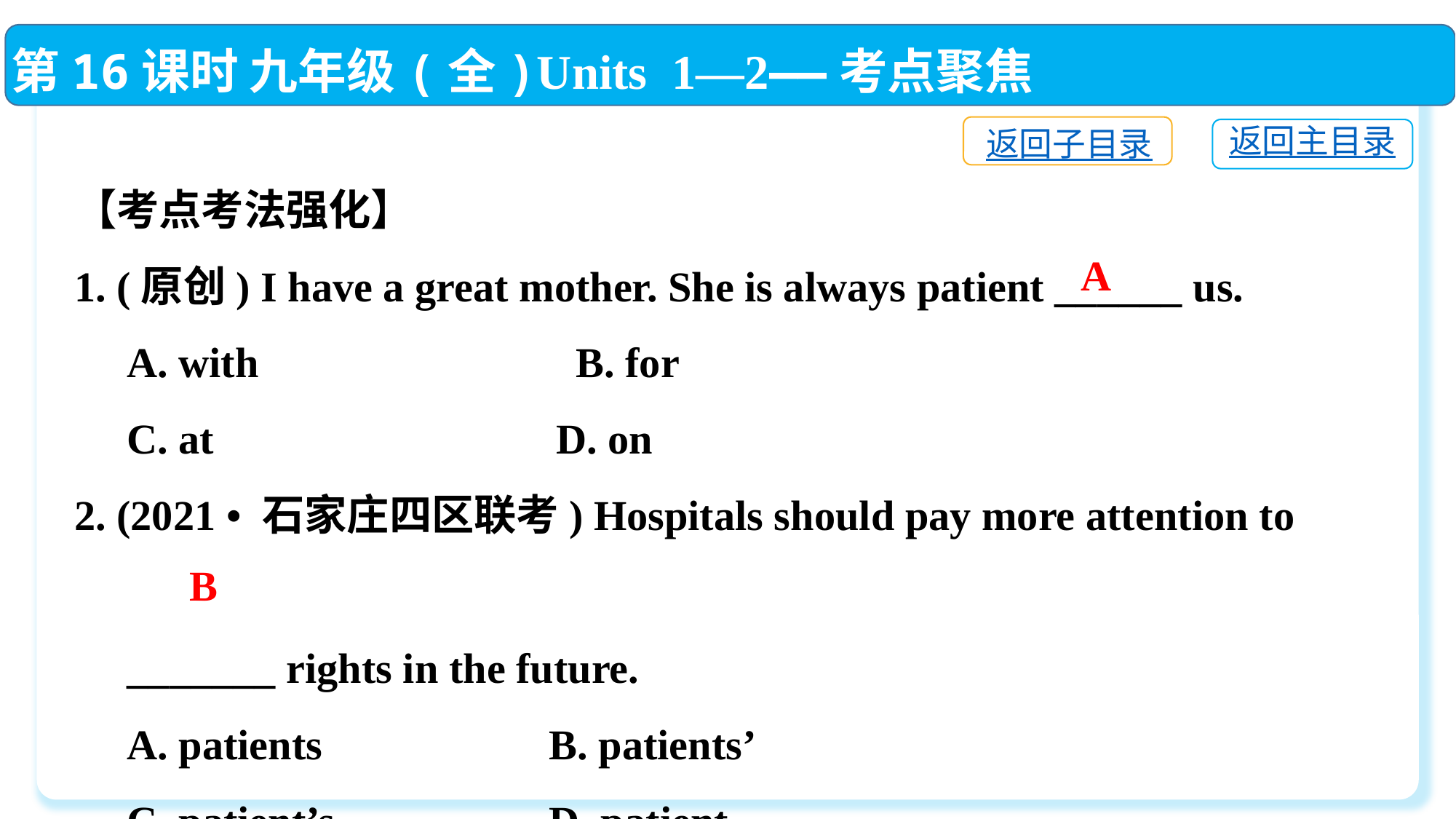

第16课时 九年级(全)Units  1—2——考点聚焦

返回子目录
返回主目录
【考点考法强化】
1. (原创) I have a great mother. She is always patient ______ us.
     A. with　　　　　　　B. for
     C. at	                         D. on
2. (2021 • 石家庄四区联考) Hospitals should pay more attention to
     _______ rights in the future.
     A. patients	              B. patients’
     C. patient’s	              D. patient

A
B